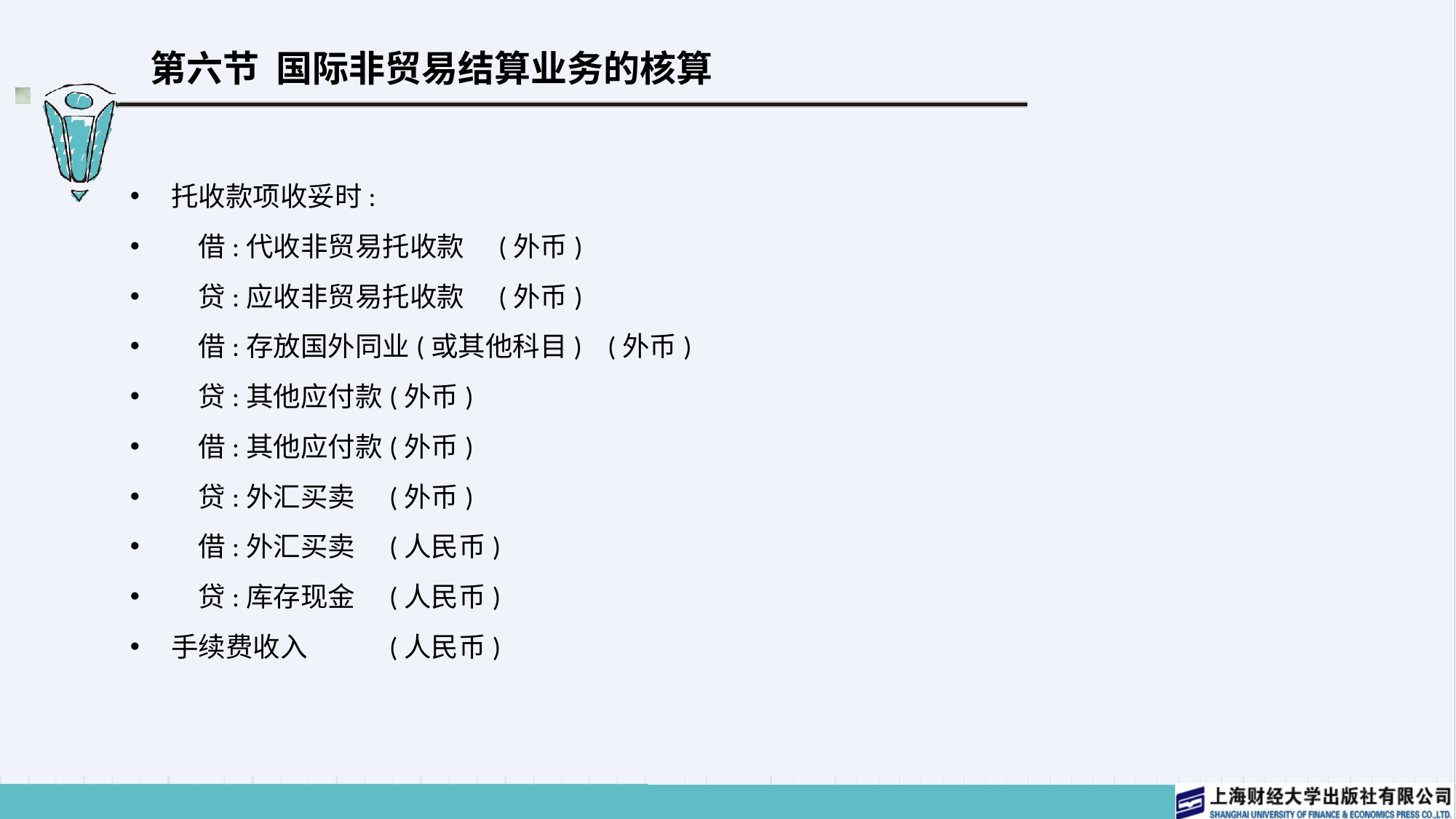

# 第六节  国际非贸易结算业务的核算
托收款项收妥时:
　借:代收非贸易托收款	(外币)
　贷:应收非贸易托收款	(外币)
　借:存放国外同业(或其他科目)	(外币)
　贷:其他应付款	(外币)
　借:其他应付款	(外币)
　贷:外汇买卖	(外币)
　借:外汇买卖	(人民币)
　贷:库存现金	(人民币)
手续费收入	(人民币)